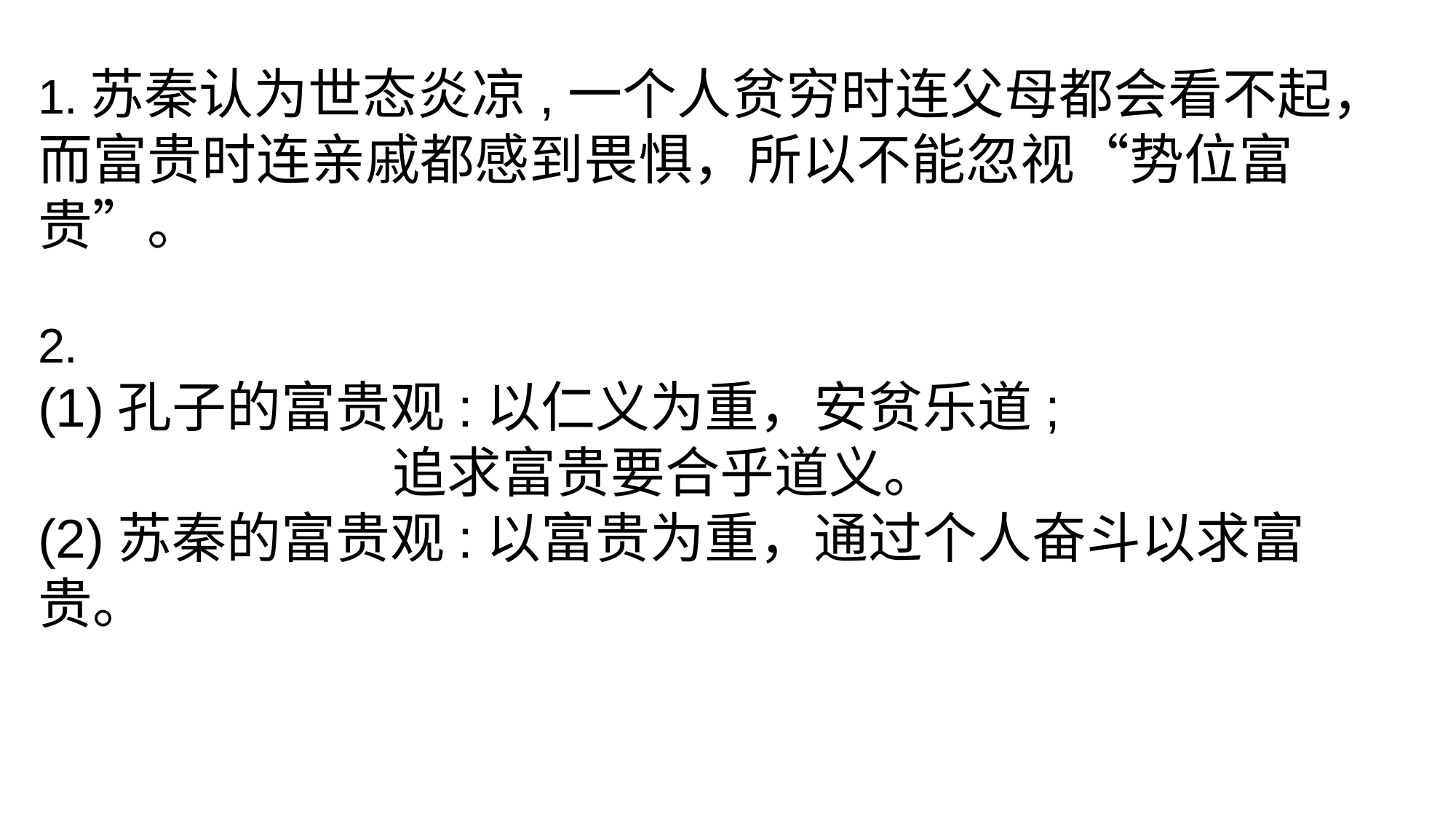

1.苏秦认为世态炎凉,一个人贫穷时连父母都会看不起，
而富贵时连亲戚都感到畏惧，所以不能忽视“势位富贵”。

2.
(1)孔子的富贵观:以仁义为重，安贫乐道;
                            追求富贵要合乎道义。
(2)苏秦的富贵观:以富贵为重，通过个人奋斗以求富贵。